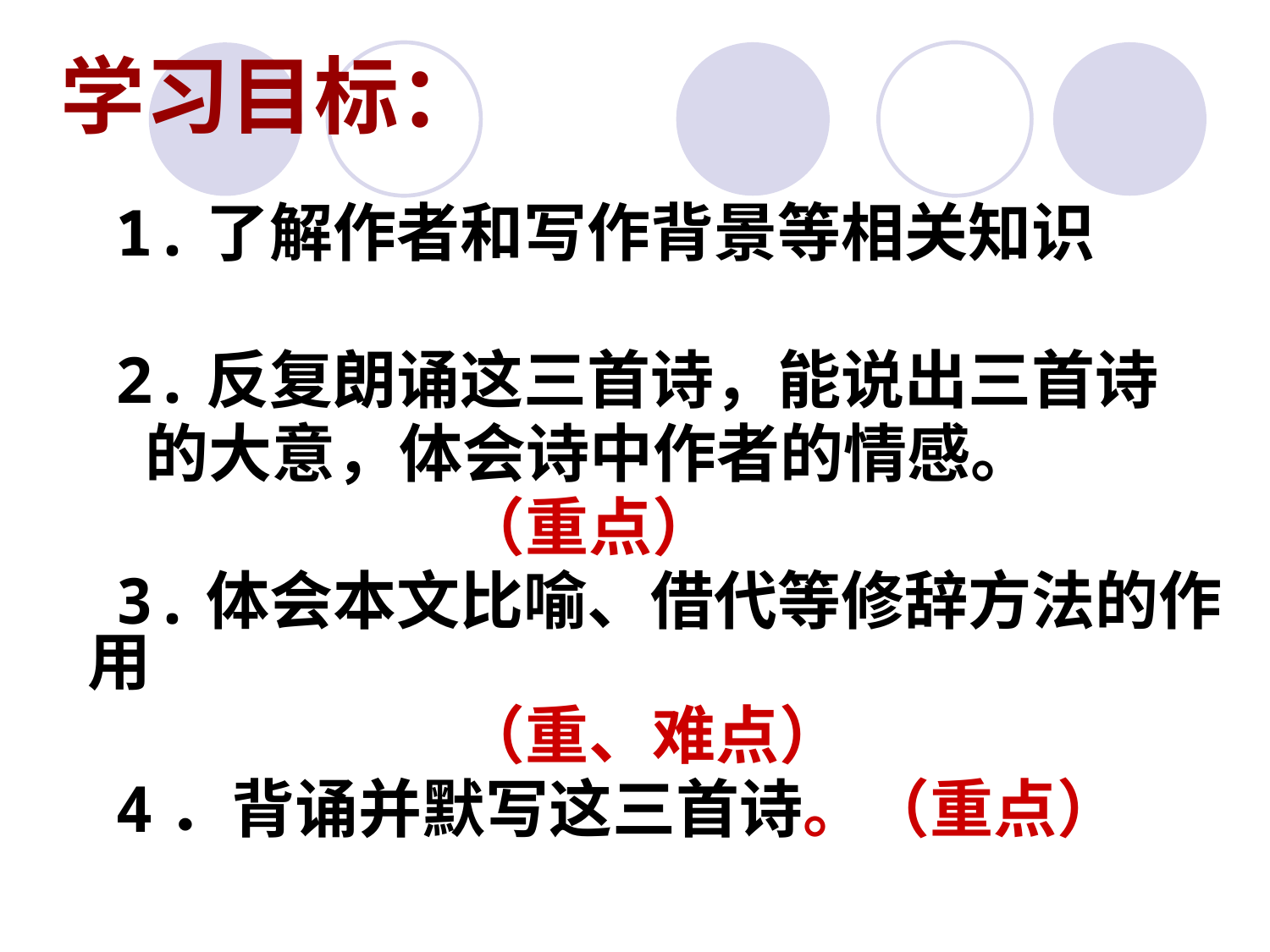

学习目标：
1.了解作者和写作背景等相关知识

2.反复朗诵这三首诗，能说出三首诗
 的大意，体会诗中作者的情感。
                       （重点）
3.体会本文比喻、借代等修辞方法的作用
                       （重、难点）
4．背诵并默写这三首诗。（重点）